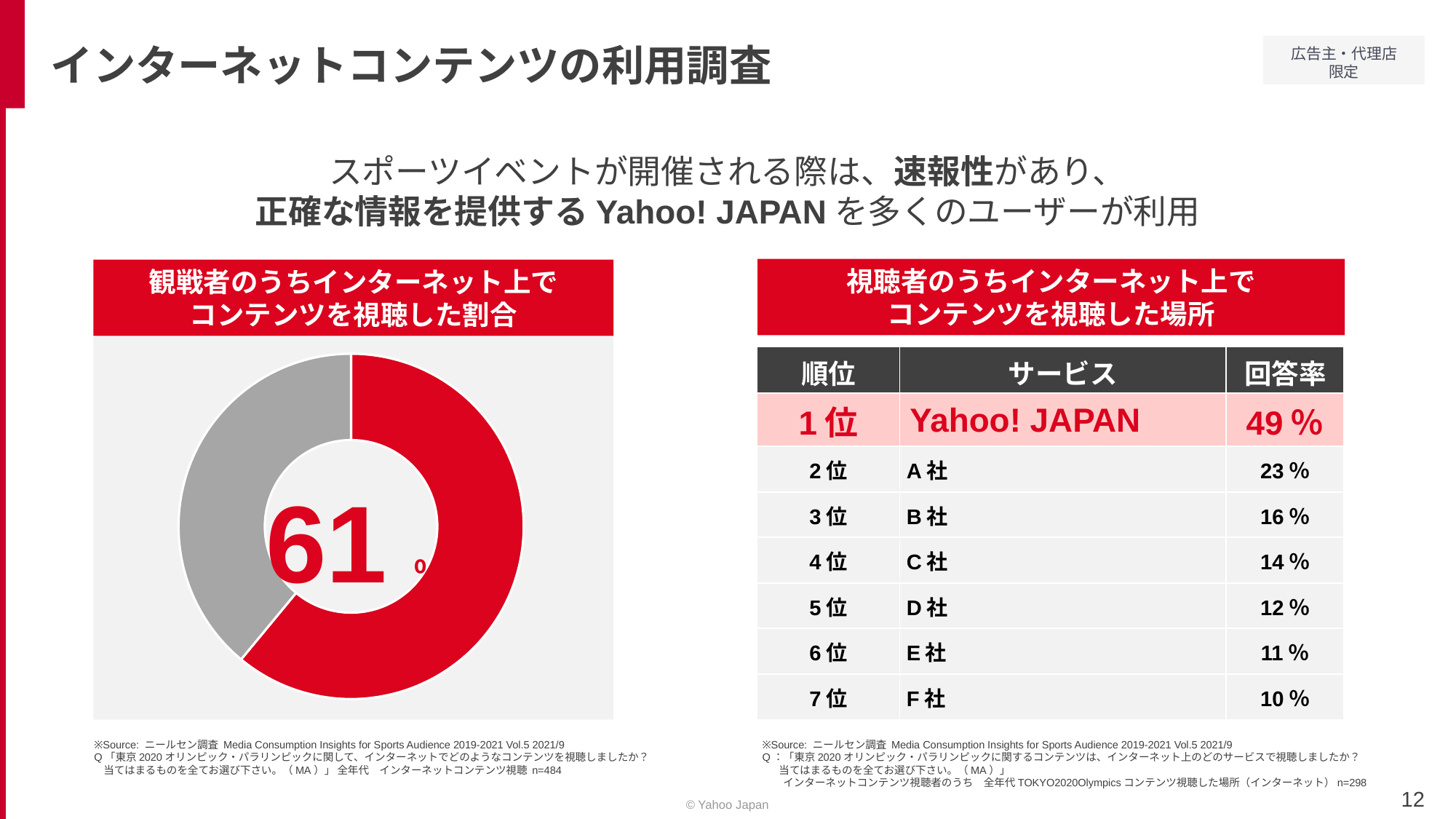

インターネットコンテンツの利用調査
スポーツイベントが開催される際は、速報性があり、
正確な情報を提供するYahoo! JAPANを多くのユーザーが利用
視聴者のうちインターネット上で
コンテンツを視聴した場所
観戦者のうちインターネット上で
コンテンツを視聴した割合

### Chart

| Category |  |
|---|---|
61％
| 順位 | サービス | 回答率 |
| --- | --- | --- |
| 1位 | Yahoo! JAPAN | 49％ |
| 2位 | A社 | 23％ |
| 3位 | B社 | 16％ |
| 4位 | C社 | 14％ |
| 5位 | D社 | 12％ |
| 6位 | E社 | 11％ |
| 7位 | F社 | 10％ |
※Source: ニールセン調査 Media Consumption Insights for Sports Audience 2019-2021 Vol.5 2021/9
Q「東京2020オリンピック・パラリンピックに関して、インターネットでどのようなコンテンツを視聴しましたか？
    当てはまるものを全てお選び下さい。（MA）」 全年代　インターネットコンテンツ視聴 n=484
※Source: ニールセン調査 Media Consumption Insights for Sports Audience 2019-2021 Vol.5 2021/9
Q：「東京2020オリンピック・パラリンピックに関するコンテンツは、インターネット上のどのサービスで視聴しましたか？
      当てはまるものを全てお選び下さい。（MA）」
　　インターネットコンテンツ視聴者のうち　全年代TOKYO2020Olympicsコンテンツ視聴した場所（インターネット）n=298
12